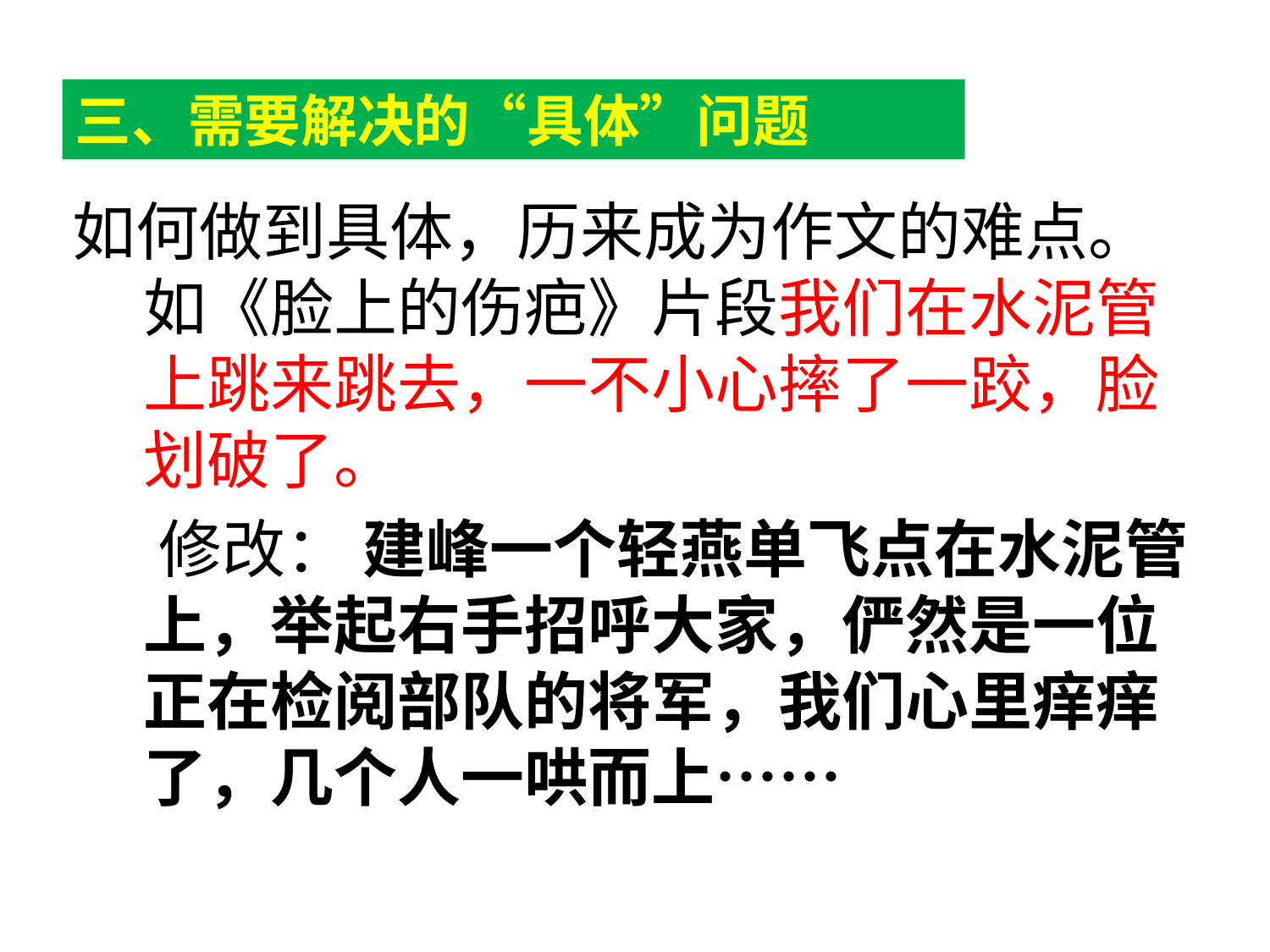

三、需要解决的“具体”问题
如何做到具体，历来成为作文的难点。如《脸上的伤疤》片段我们在水泥管上跳来跳去，一不小心摔了一跤，脸划破了。
     修改： 建峰一个轻燕单飞点在水泥管上，举起右手招呼大家，俨然是一位正在检阅部队的将军，我们心里痒痒了，几个人一哄而上……